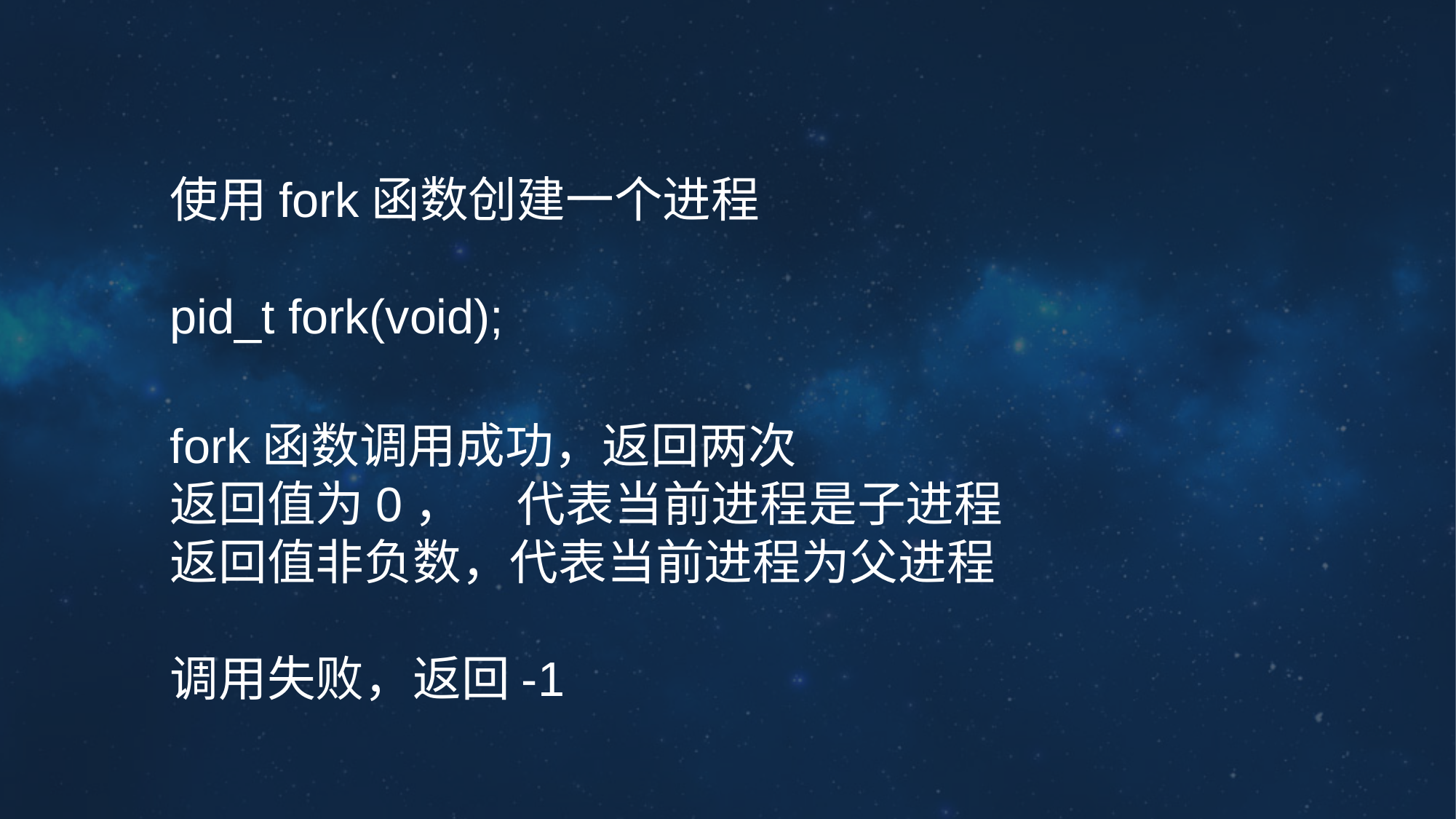

使用fork函数创建一个进程

pid_t fork(void);

fork函数调用成功，返回两次
返回值为0，     代表当前进程是子进程
返回值非负数，代表当前进程为父进程

调用失败，返回-1